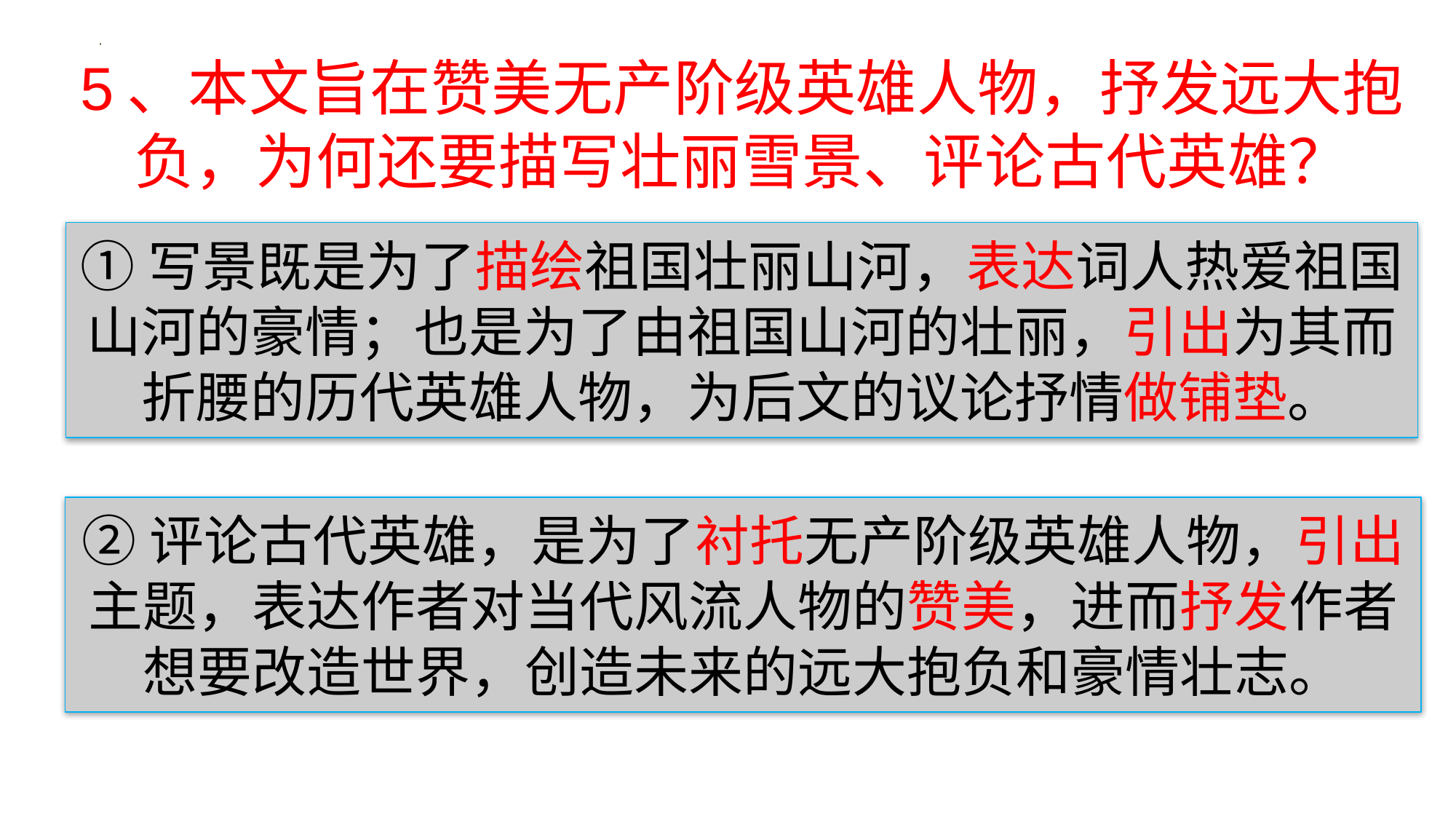

# 5、本文旨在赞美无产阶级英雄人物，抒发远大抱负，为何还要描写壮丽雪景、评论古代英雄？
①写景既是为了描绘祖国壮丽山河，表达词人热爱祖国山河的豪情；也是为了由祖国山河的壮丽，引出为其而折腰的历代英雄人物，为后文的议论抒情做铺垫。
②评论古代英雄，是为了衬托无产阶级英雄人物，引出主题，表达作者对当代风流人物的赞美，进而抒发作者想要改造世界，创造未来的远大抱负和豪情壮志。